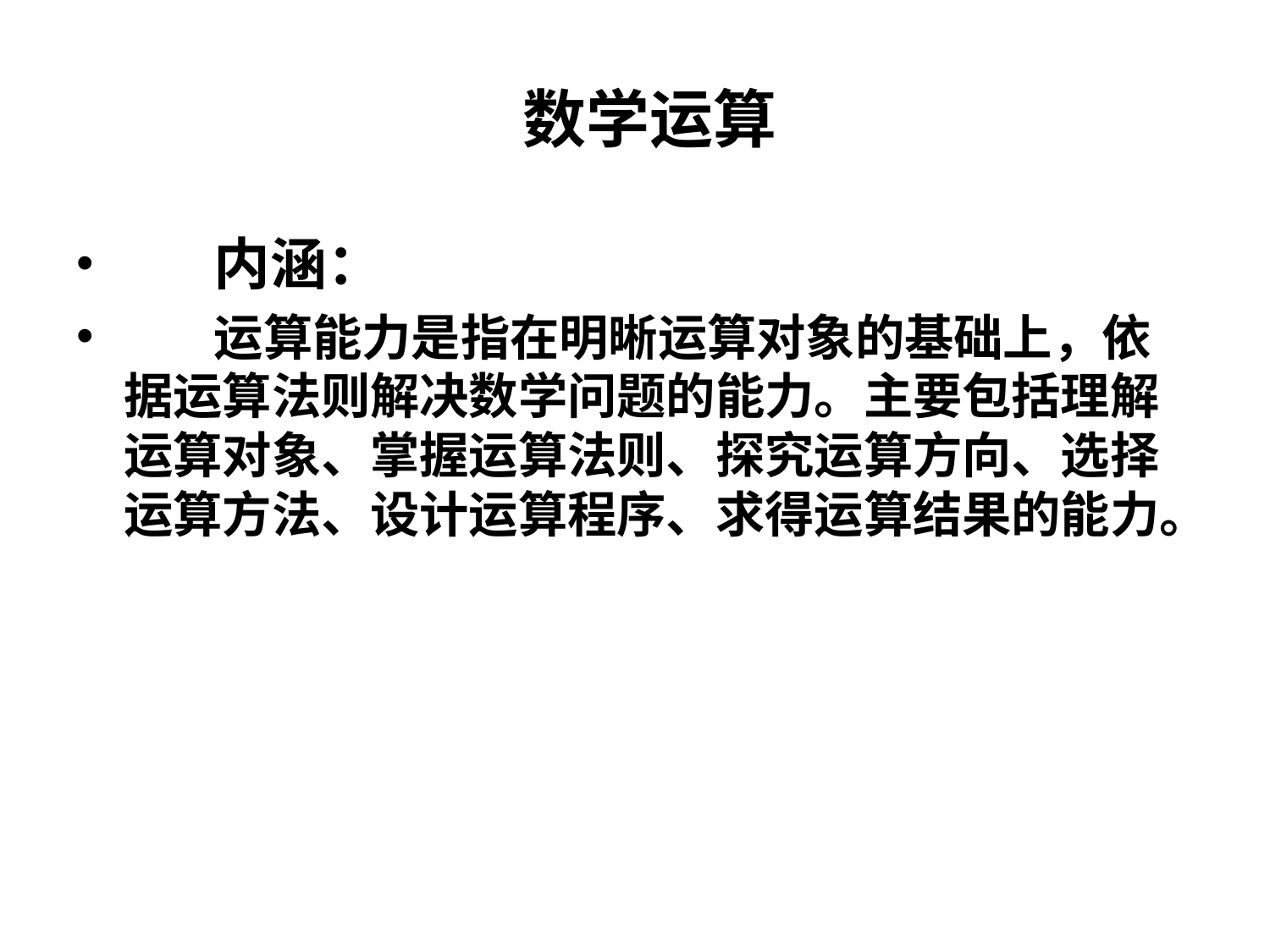

# 数学运算
       内涵：
       运算能力是指在明晰运算对象的基础上，依据运算法则解决数学问题的能力。主要包括理解运算对象、掌握运算法则、探究运算方向、选择运算方法、设计运算程序、求得运算结果的能力。